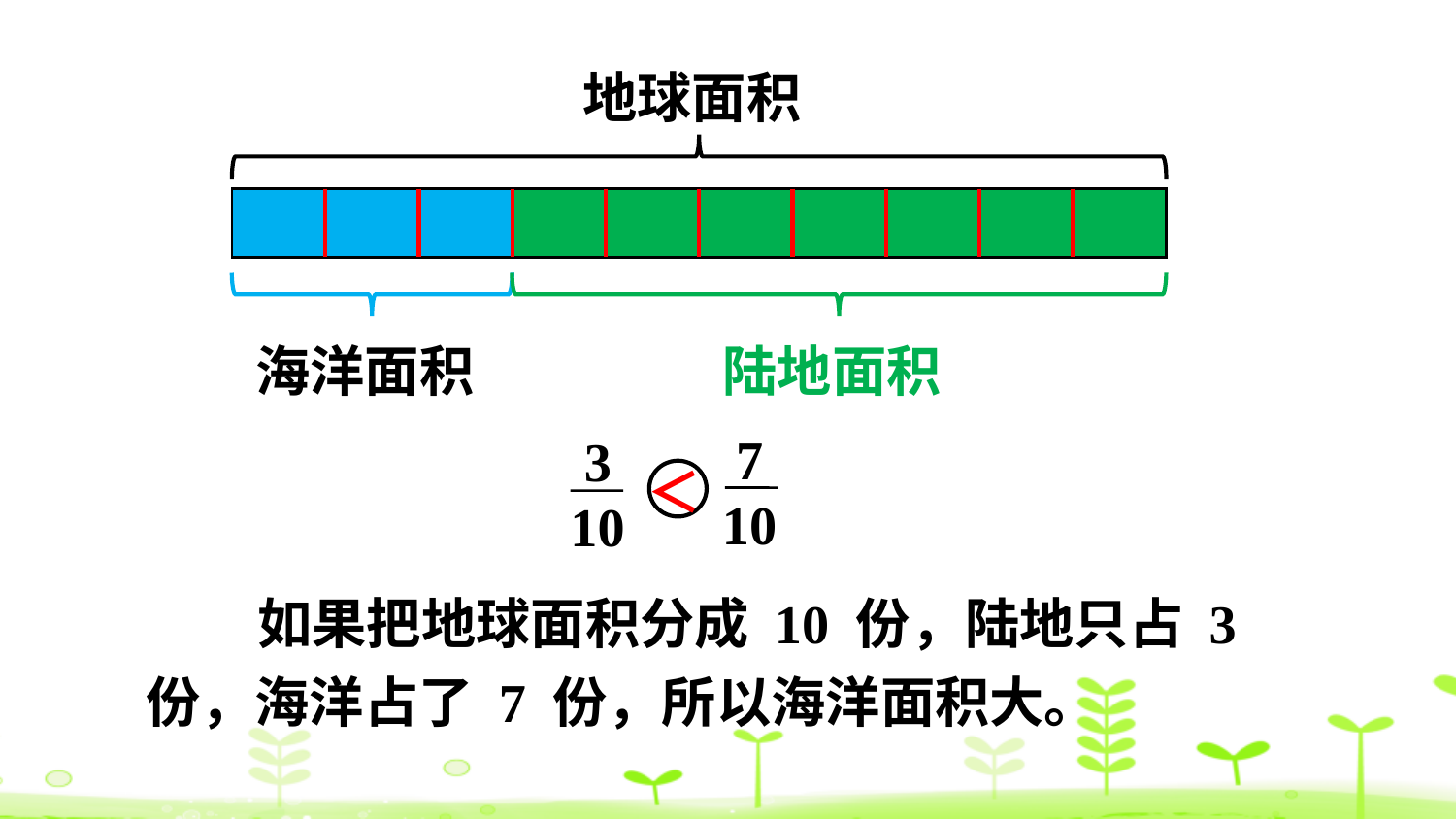

地球面积

海洋面积
陆地面积
7
10

3
10

＜
        如果把地球面积分成 10 份，陆地只占 3 份，海洋占了 7 份，所以海洋面积大。